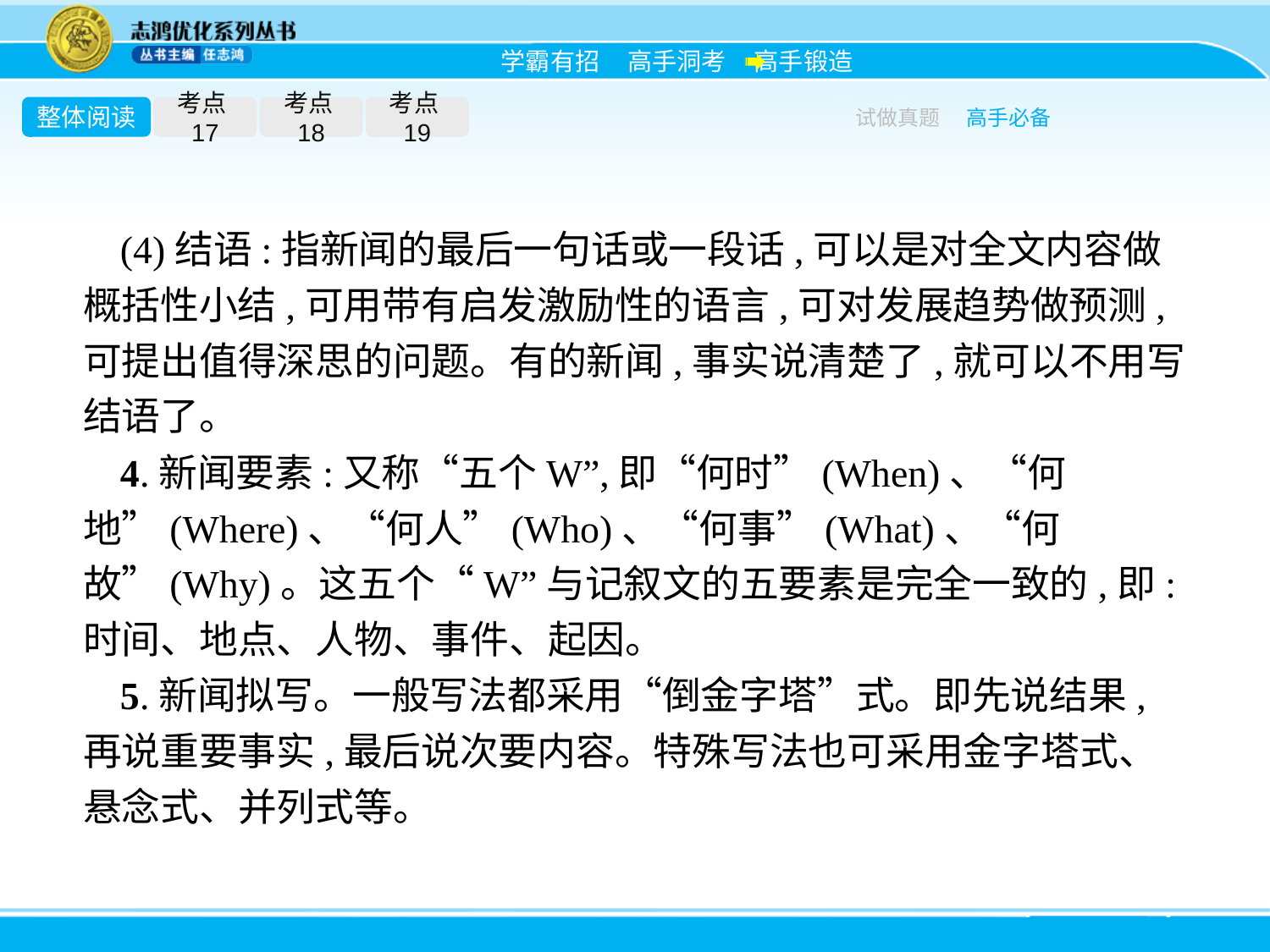

整体阅读
考点17
考点18
考点19
试做真题
高手必备
(4)结语:指新闻的最后一句话或一段话,可以是对全文内容做概括性小结,可用带有启发激励性的语言,可对发展趋势做预测,可提出值得深思的问题。有的新闻,事实说清楚了,就可以不用写结语了。
4.新闻要素:又称“五个W”,即“何时”(When)、“何地”(Where)、“何人”(Who)、“何事”(What)、“何故”(Why)。这五个“W”与记叙文的五要素是完全一致的,即:时间、地点、人物、事件、起因。
5.新闻拟写。一般写法都采用“倒金字塔”式。即先说结果,再说重要事实,最后说次要内容。特殊写法也可采用金字塔式、悬念式、并列式等。